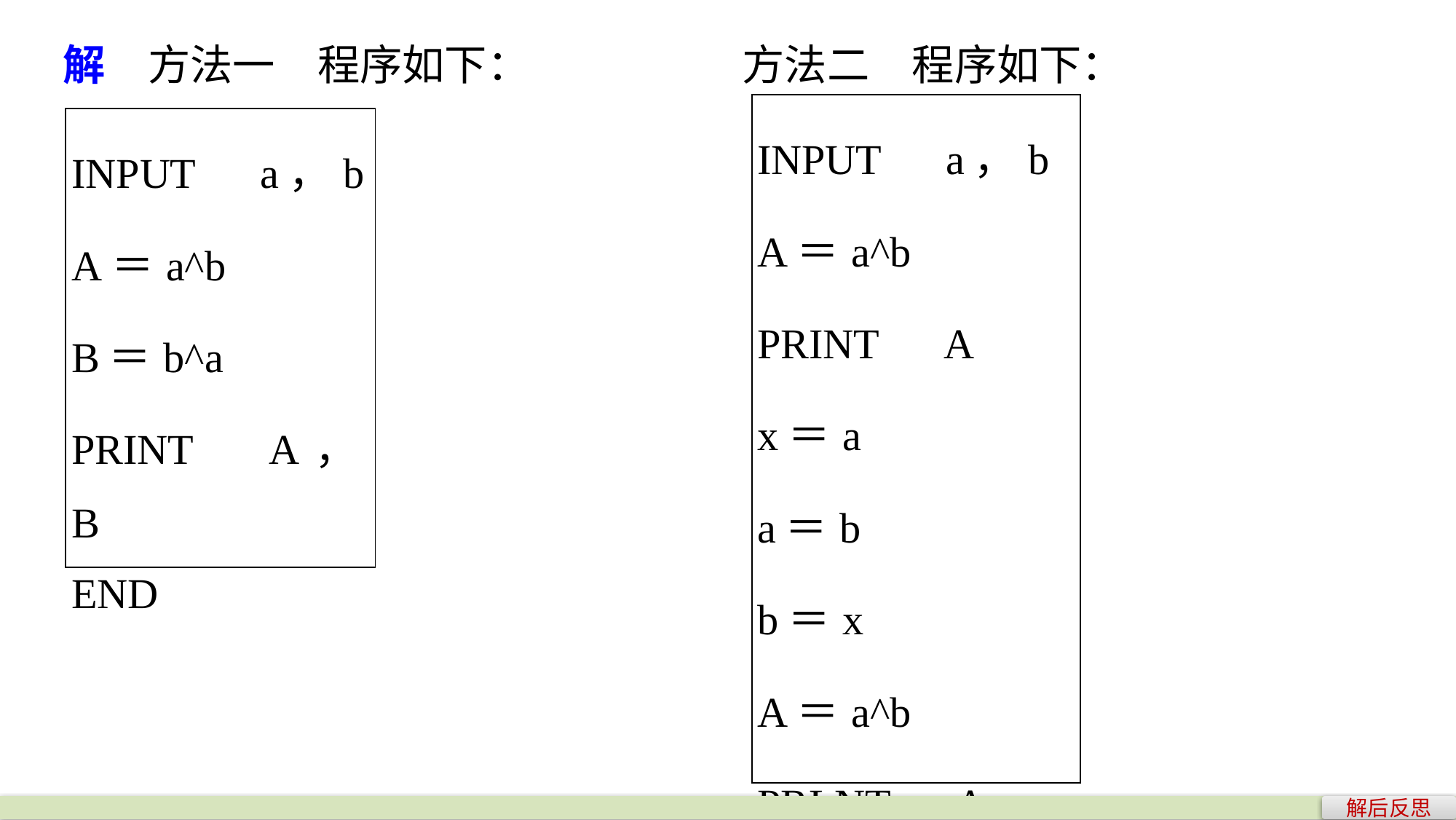

解　方法一　程序如下：
方法二　程序如下：
| INPUT　a，b A＝a^b PRINT　A x＝a a＝b b＝x A＝a^b PRLNT　A END |
| --- |
| INPUT　a，b A＝a^b B＝b^a PRINT　A，B END |
| --- |
解后反思